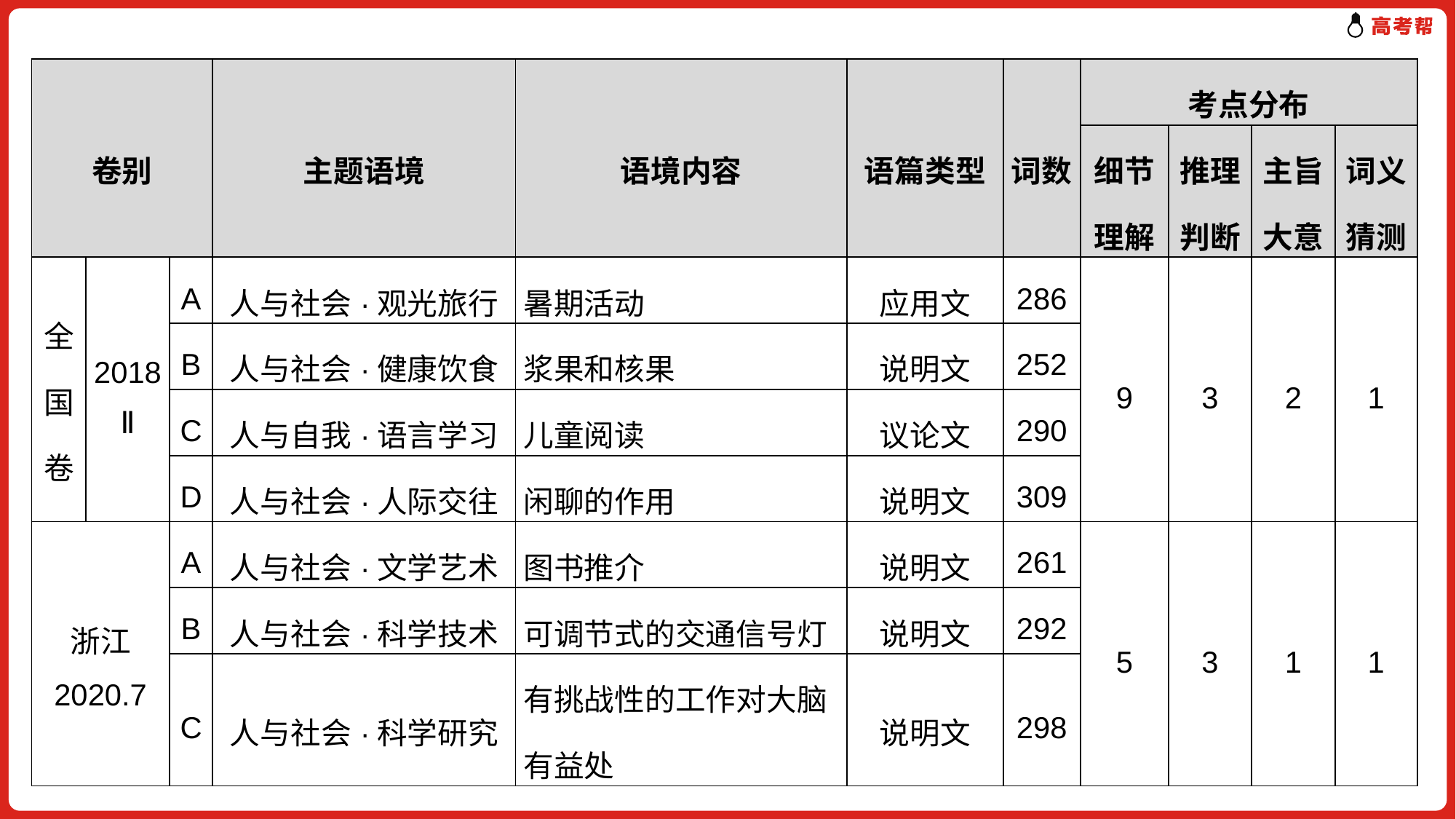

| 卷别 |  |  | 主题语境 | 语境内容 | 语篇类型 | 词数 | 考点分布 |  |  |  |
| --- | --- | --- | --- | --- | --- | --- | --- | --- | --- | --- |
|  |  |  |  |  |  |  | 细节理解 | 推理判断 | 主旨大意 | 词义猜测 |
| 全 国 卷 | 2018 Ⅱ | A | 人与社会·观光旅行 | 暑期活动 | 应用文 | 286 | 9 | 3 | 2 | 1 |
|  |  | B | 人与社会·健康饮食 | 浆果和核果 | 说明文 | 252 |  |  |  |  |
|  |  | C | 人与自我·语言学习 | 儿童阅读 | 议论文 | 290 |  |  |  |  |
|  |  | D | 人与社会·人际交往 | 闲聊的作用 | 说明文 | 309 |  |  |  |  |
| 浙江 2020.7 |  | A | 人与社会·文学艺术 | 图书推介 | 说明文 | 261 | 5 | 3 | 1 | 1 |
|  |  | B | 人与社会·科学技术 | 可调节式的交通信号灯 | 说明文 | 292 |  |  |  |  |
|  |  | C | 人与社会·科学研究 | 有挑战性的工作对大脑有益处 | 说明文 | 298 |  |  |  |  |